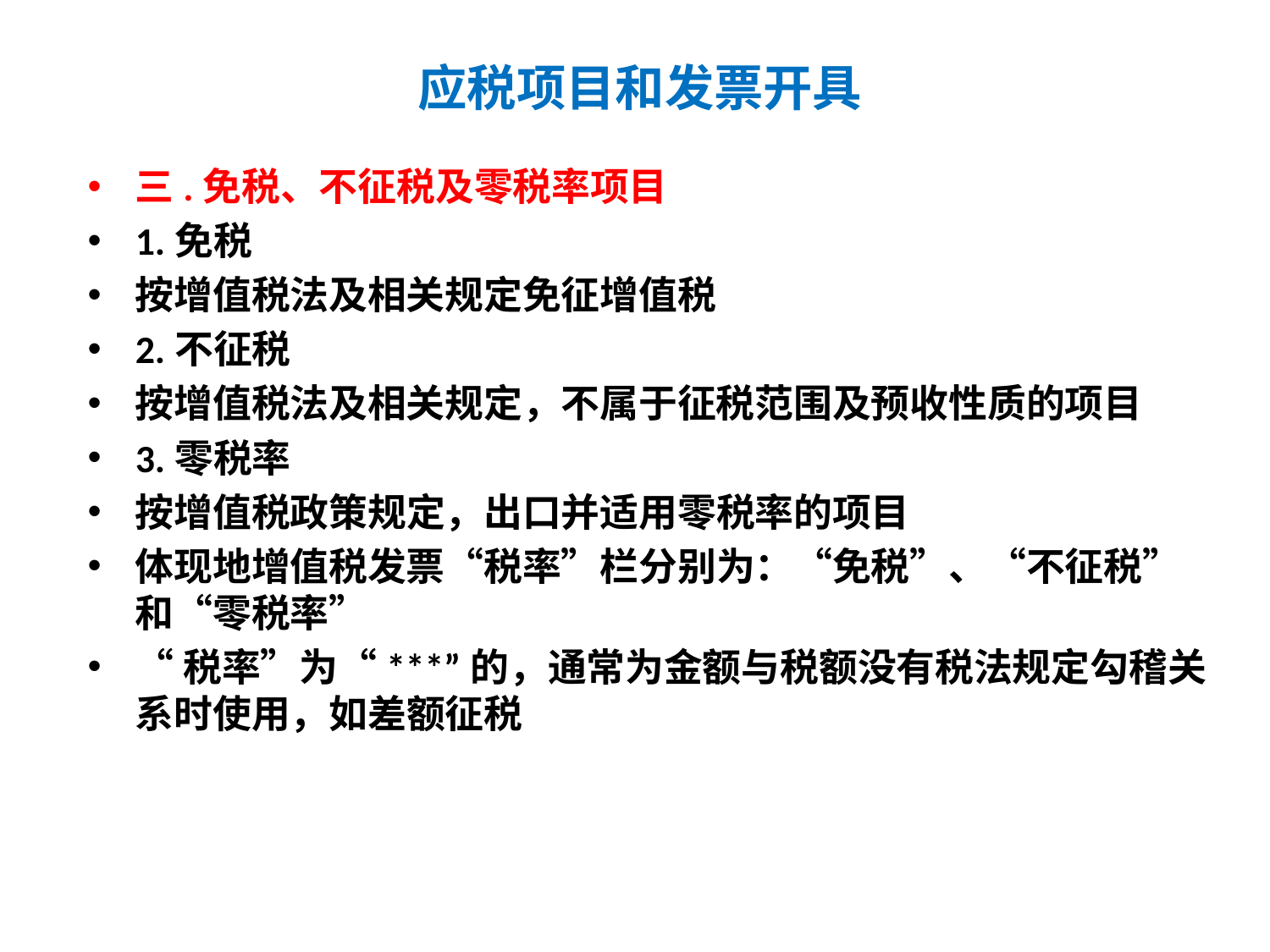

# 应税项目和发票开具
三.免税、不征税及零税率项目
1.免税
按增值税法及相关规定免征增值税
2.不征税
按增值税法及相关规定，不属于征税范围及预收性质的项目
3.零税率
按增值税政策规定，出口并适用零税率的项目
体现地增值税发票“税率”栏分别为：“免税”、“不征税”和“零税率”
“税率”为“***”的，通常为金额与税额没有税法规定勾稽关系时使用，如差额征税